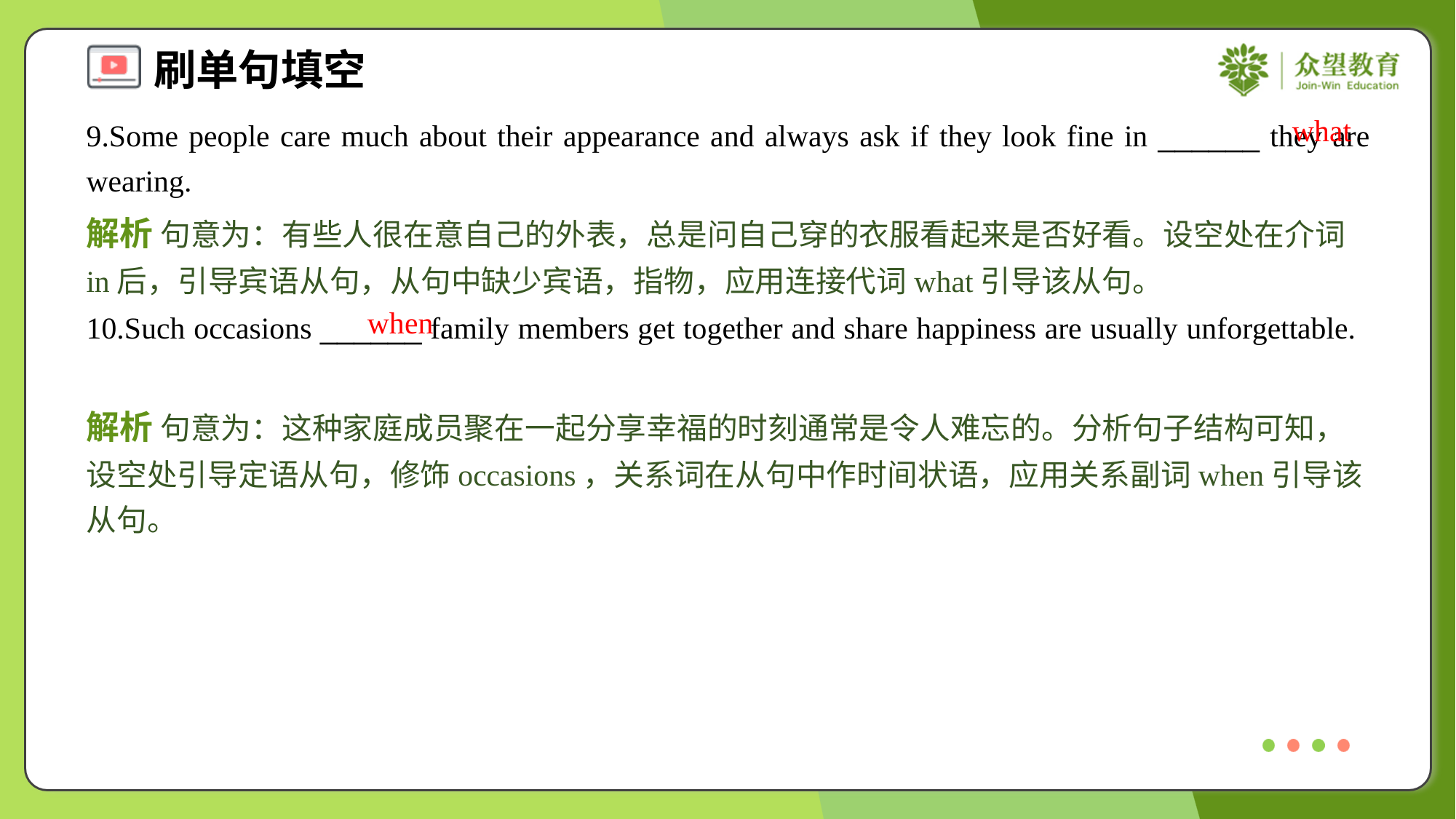

what
9.Some people care much about their appearance and always ask if they look fine in ______ they are wearing.
解析 句意为：有些人很在意自己的外表，总是问自己穿的衣服看起来是否好看。设空处在介词in后，引导宾语从句，从句中缺少宾语，指物，应用连接代词what引导该从句。
when
10.Such occasions ______ family members get together and share happiness are usually unforgettable.
解析 句意为：这种家庭成员聚在一起分享幸福的时刻通常是令人难忘的。分析句子结构可知，设空处引导定语从句，修饰occasions，关系词在从句中作时间状语，应用关系副词when引导该从句。